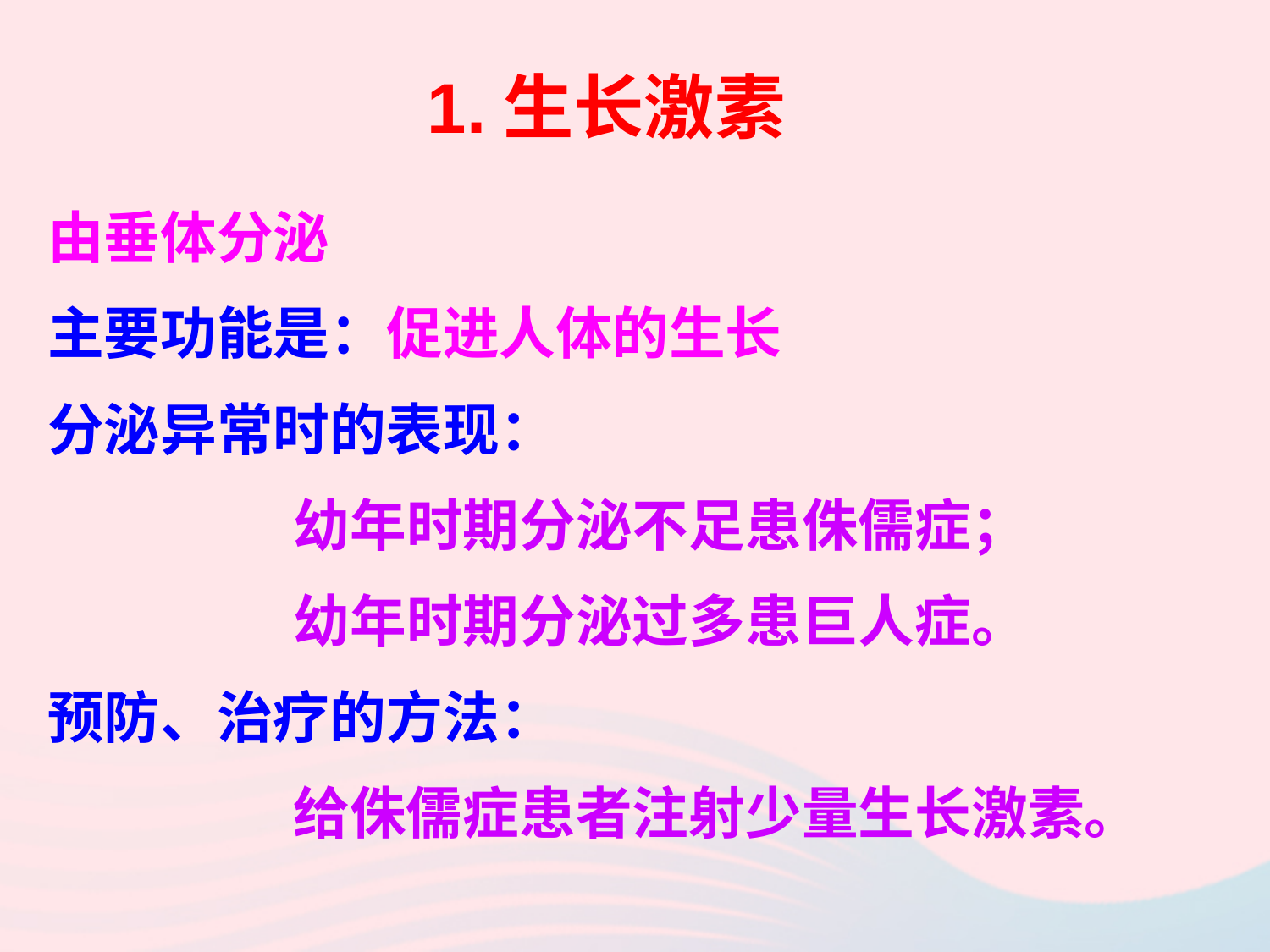

1.生长激素
由垂体分泌
主要功能是：促进人体的生长
分泌异常时的表现：
                  幼年时期分泌不足患侏儒症；
                  幼年时期分泌过多患巨人症。
预防、治疗的方法：
                  给侏儒症患者注射少量生长激素。